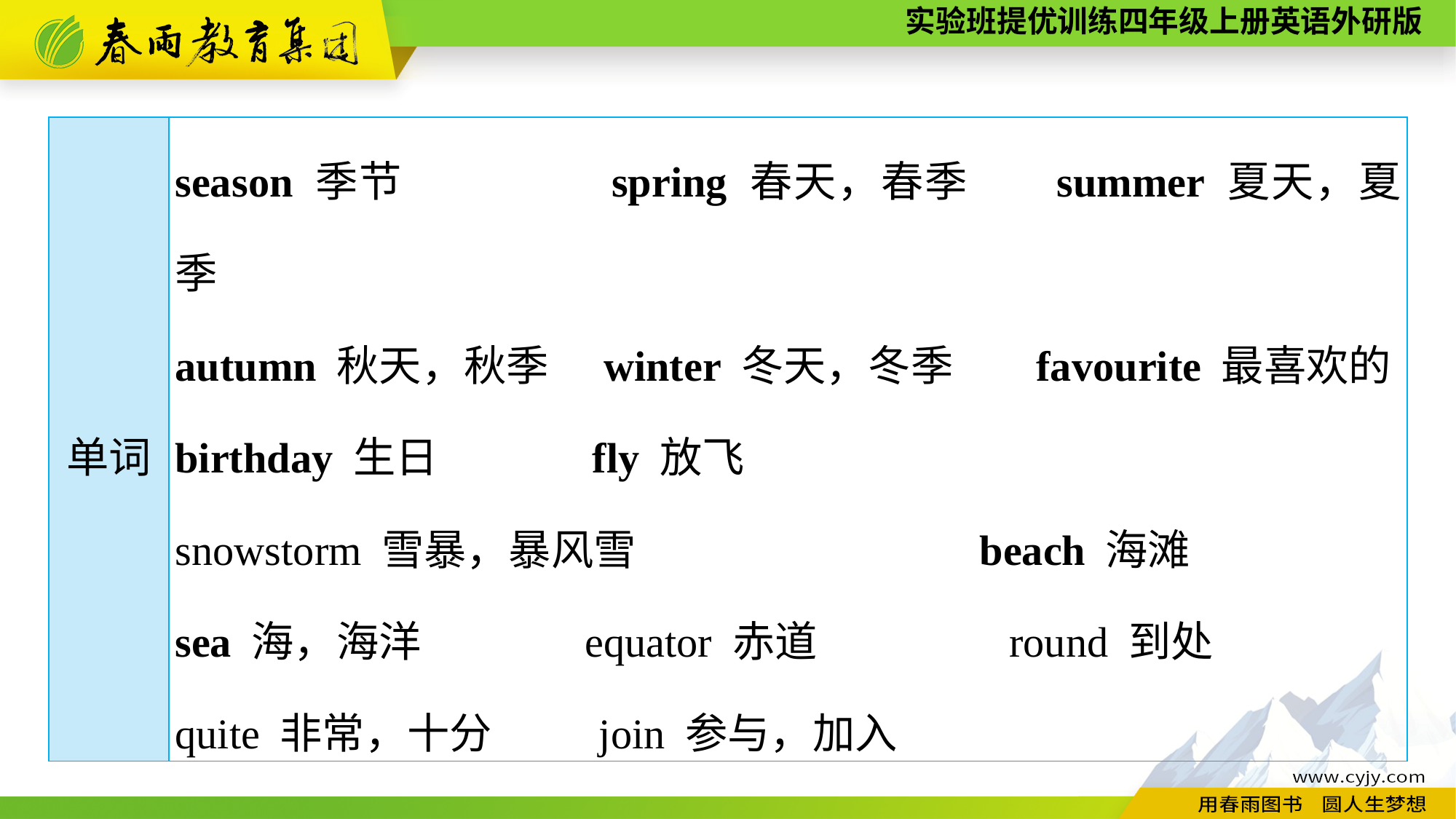

| 单词 | season 季节　　　　 spring 春天，春季　 summer 夏天，夏季 autumn 秋天，秋季　winter 冬天，冬季　 favourite 最喜欢的 birthday 生日 fly 放飞　 snowstorm 雪暴，暴风雪 beach 海滩 sea 海，海洋 equator 赤道 round 到处　 quite 非常，十分 join 参与，加入 |
| --- | --- |